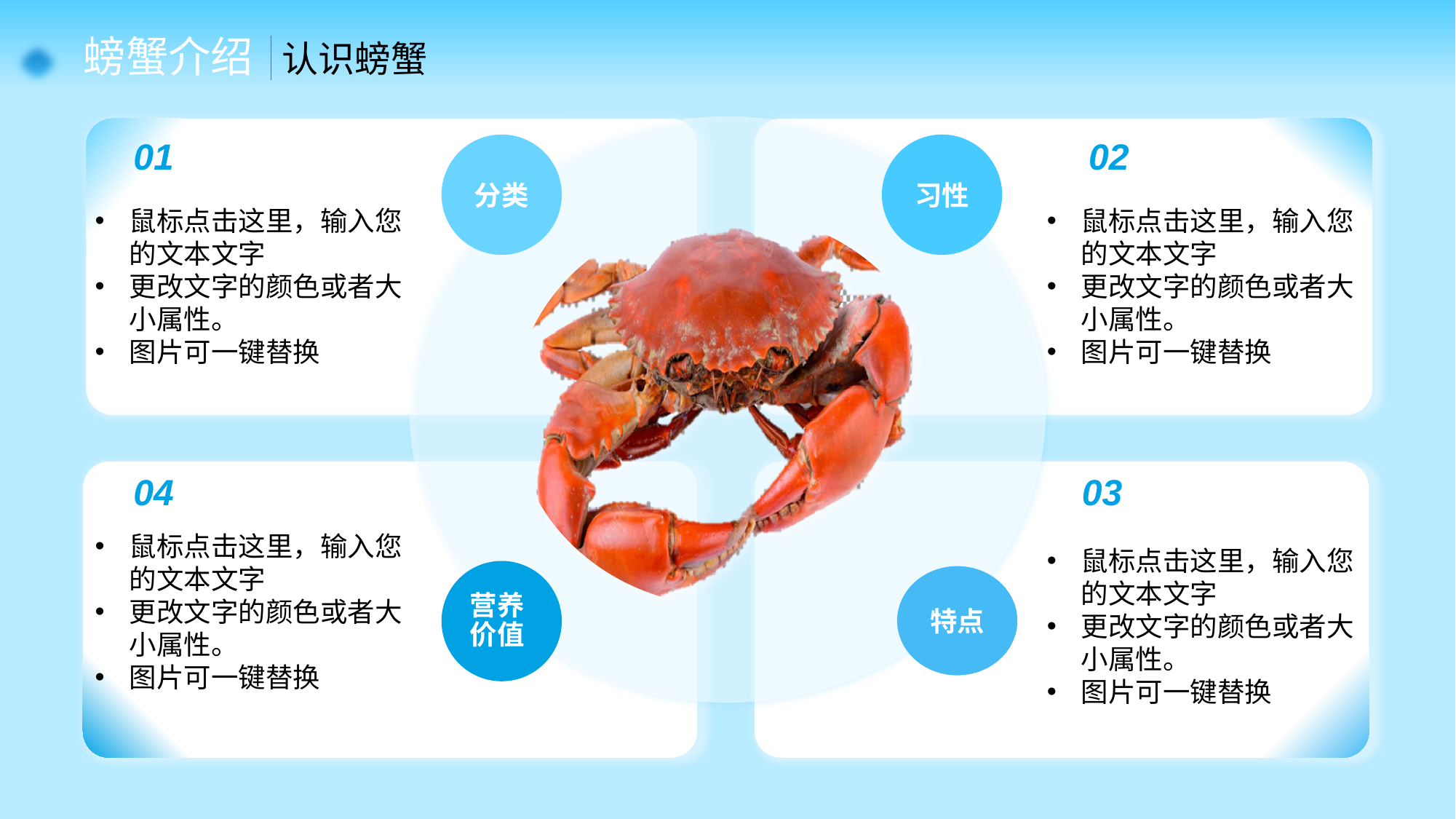

螃蟹介绍   认识螃蟹

分类
习性

营养价值
特点

01
02
鼠标点击这里，输入您的文本文字
更改文字的颜色或者大小属性。
图片可一键替换
鼠标点击这里，输入您的文本文字
更改文字的颜色或者大小属性。
图片可一键替换

03
04
鼠标点击这里，输入您的文本文字
更改文字的颜色或者大小属性。
图片可一键替换
鼠标点击这里，输入您的文本文字
更改文字的颜色或者大小属性。
图片可一键替换